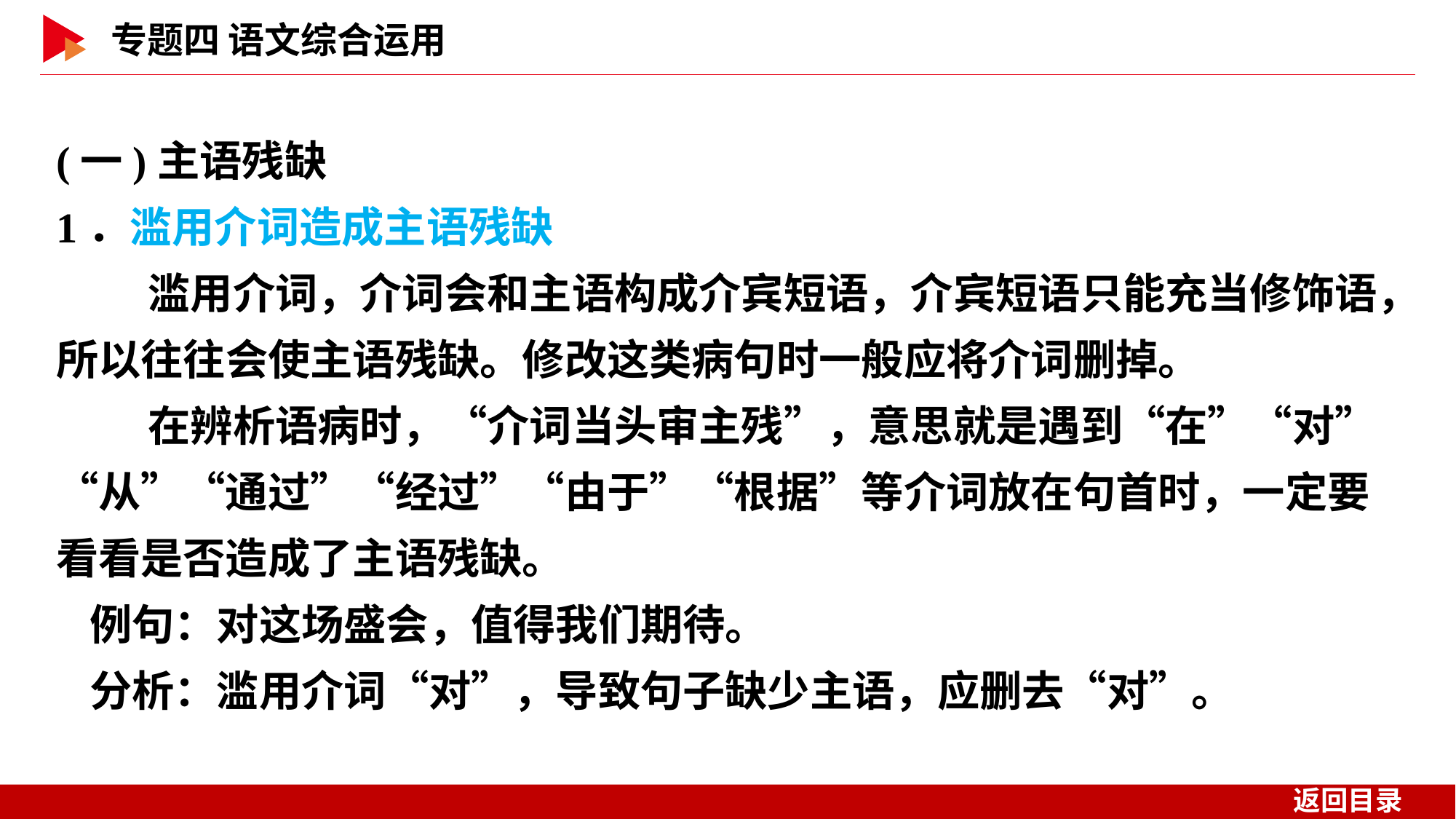

(一)主语残缺
1．滥用介词造成主语残缺
     滥用介词，介词会和主语构成介宾短语，介宾短语只能充当修饰语，所以往往会使主语残缺。修改这类病句时一般应将介词删掉。
     在辨析语病时，“介词当头审主残”，意思就是遇到“在”“对” “从”“通过”“经过”“由于”“根据”等介词放在句首时，一定要看看是否造成了主语残缺。
例句：对这场盛会，值得我们期待。
分析：滥用介词“对”，导致句子缺少主语，应删去“对”。